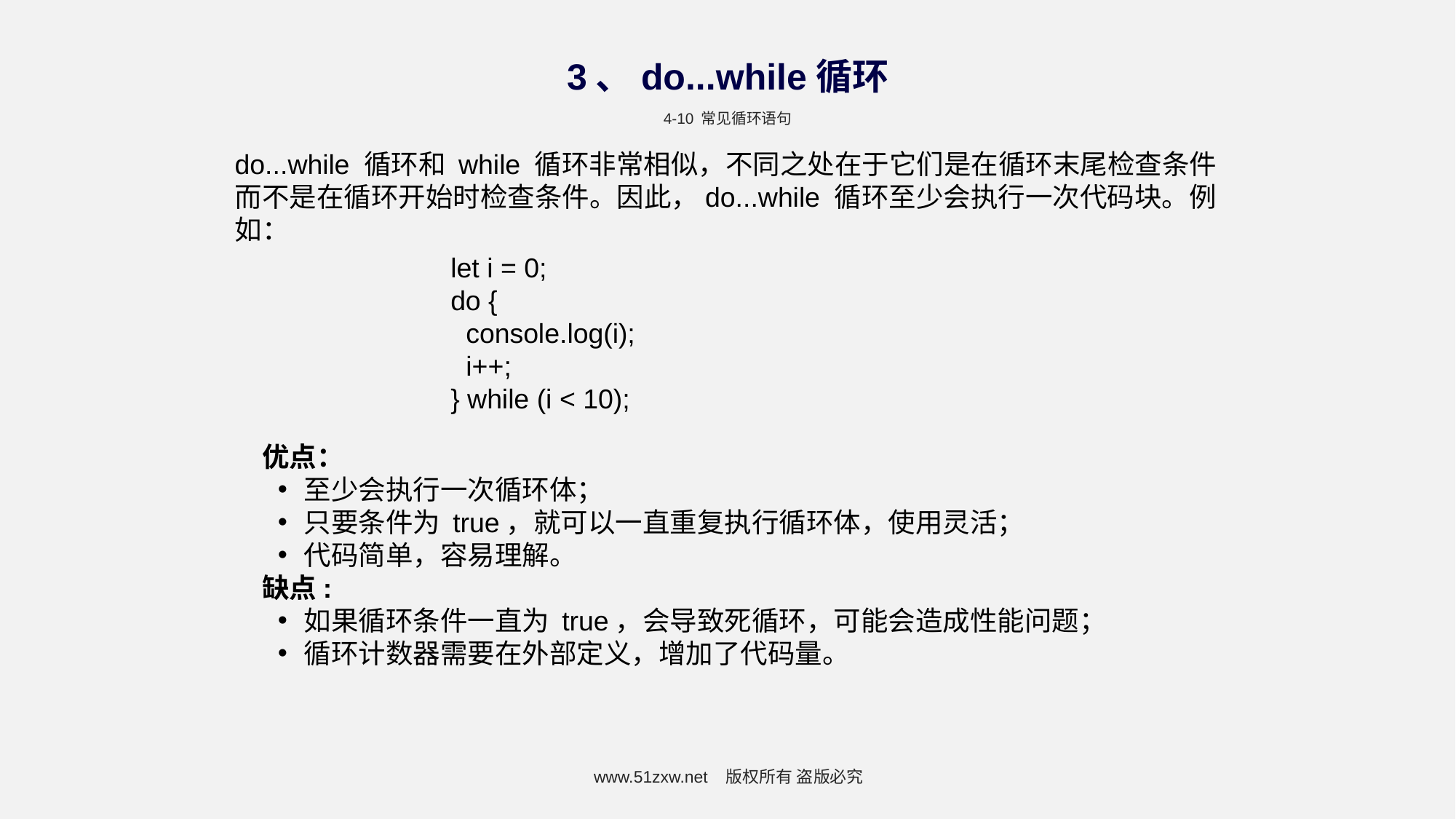

3、do...while循环
4-10 常见循环语句
do...while 循环和 while 循环非常相似，不同之处在于它们是在循环末尾检查条件而不是在循环开始时检查条件。因此，do...while 循环至少会执行一次代码块。例如：
let i = 0;
do {
  console.log(i);
  i++;
} while (i < 10);

优点：
至少会执行一次循环体；
只要条件为 true，就可以一直重复执行循环体，使用灵活；
代码简单，容易理解。
缺点:
如果循环条件一直为 true，会导致死循环，可能会造成性能问题；
循环计数器需要在外部定义，增加了代码量。
www.51zxw.net   版权所有 盗版必究